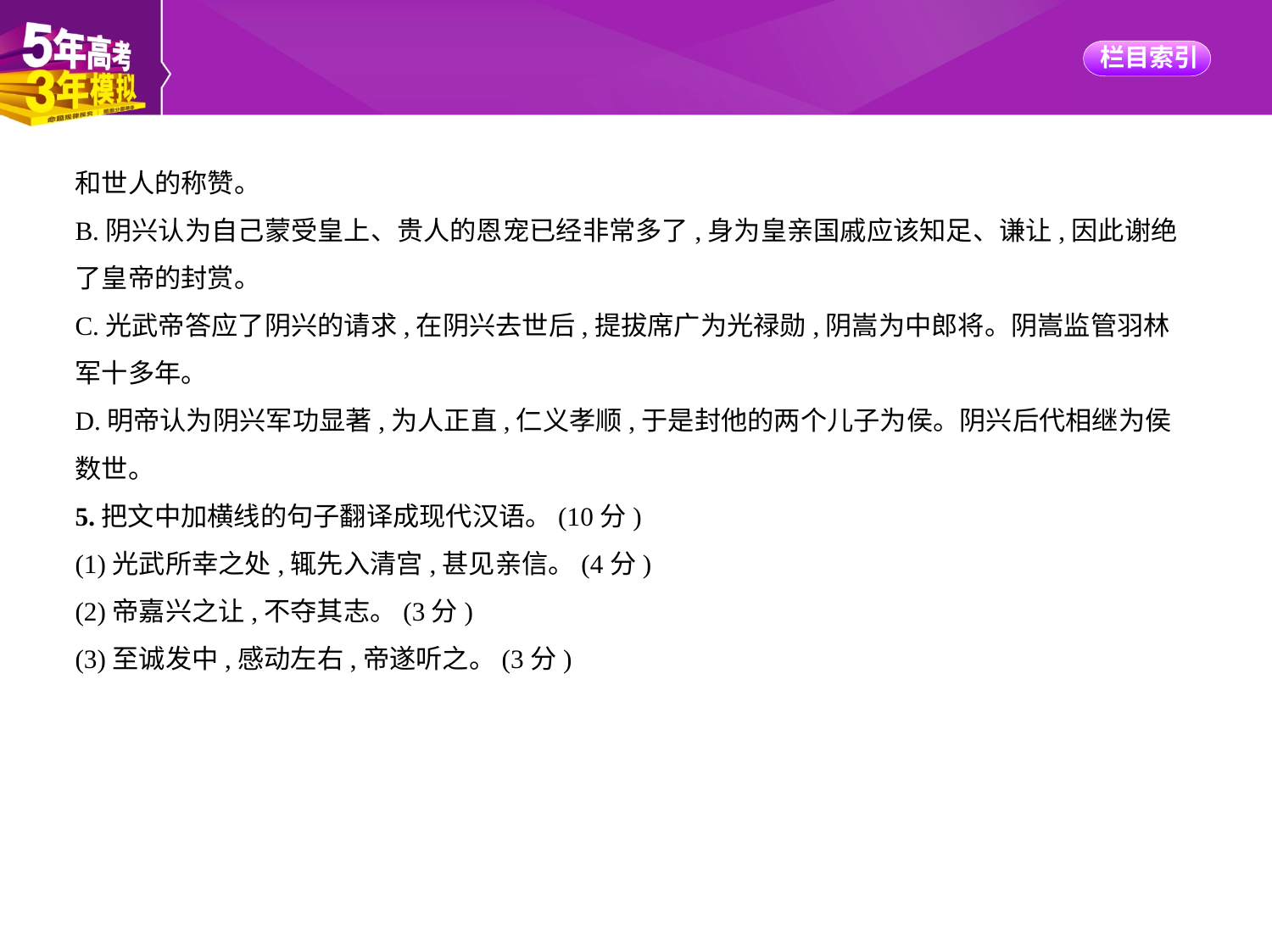

和世人的称赞。
B.阴兴认为自己蒙受皇上、贵人的恩宠已经非常多了,身为皇亲国戚应该知足、谦让,因此谢绝
了皇帝的封赏。
C.光武帝答应了阴兴的请求,在阴兴去世后,提拔席广为光禄勋,阴嵩为中郎将。阴嵩监管羽林
军十多年。
D.明帝认为阴兴军功显著,为人正直,仁义孝顺,于是封他的两个儿子为侯。阴兴后代相继为侯
数世。
5.把文中加横线的句子翻译成现代汉语。(10分)
(1)光武所幸之处,辄先入清宫,甚见亲信。(4分)
(2)帝嘉兴之让,不夺其志。(3分)
(3)至诚发中,感动左右,帝遂听之。(3分)